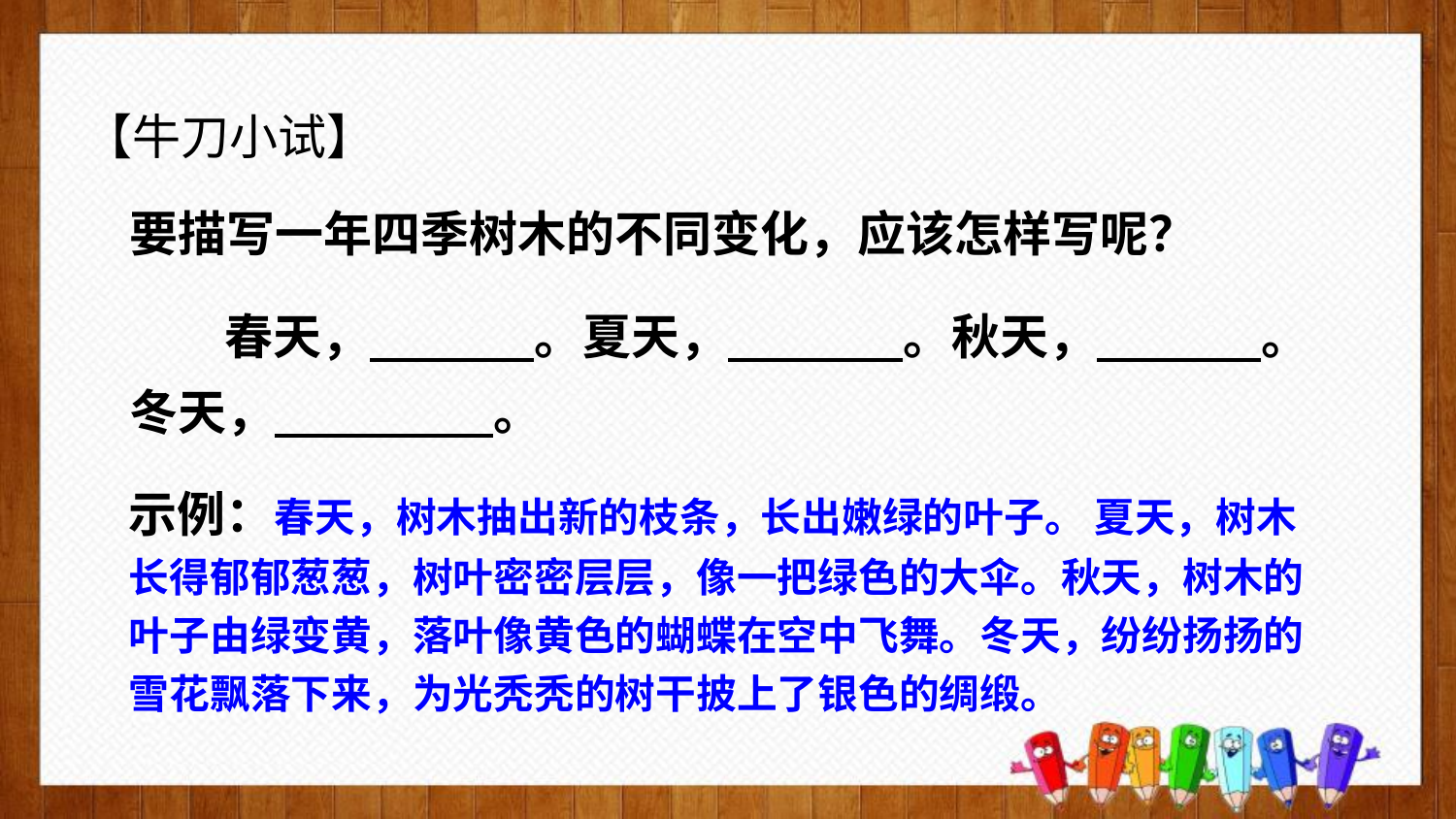

【牛刀小试】
要描写一年四季树木的不同变化，应该怎样写呢？
 春天，               。夏天，                。秋天，               。冬天，                    。
示例：春天，树木抽出新的枝条，长出嫩绿的叶子。 夏天，树木长得郁郁葱葱，树叶密密层层，像一把绿色的大伞。秋天，树木的叶子由绿变黄，落叶像黄色的蝴蝶在空中飞舞。冬天，纷纷扬扬的雪花飘落下来，为光秃秃的树干披上了银色的绸缎。